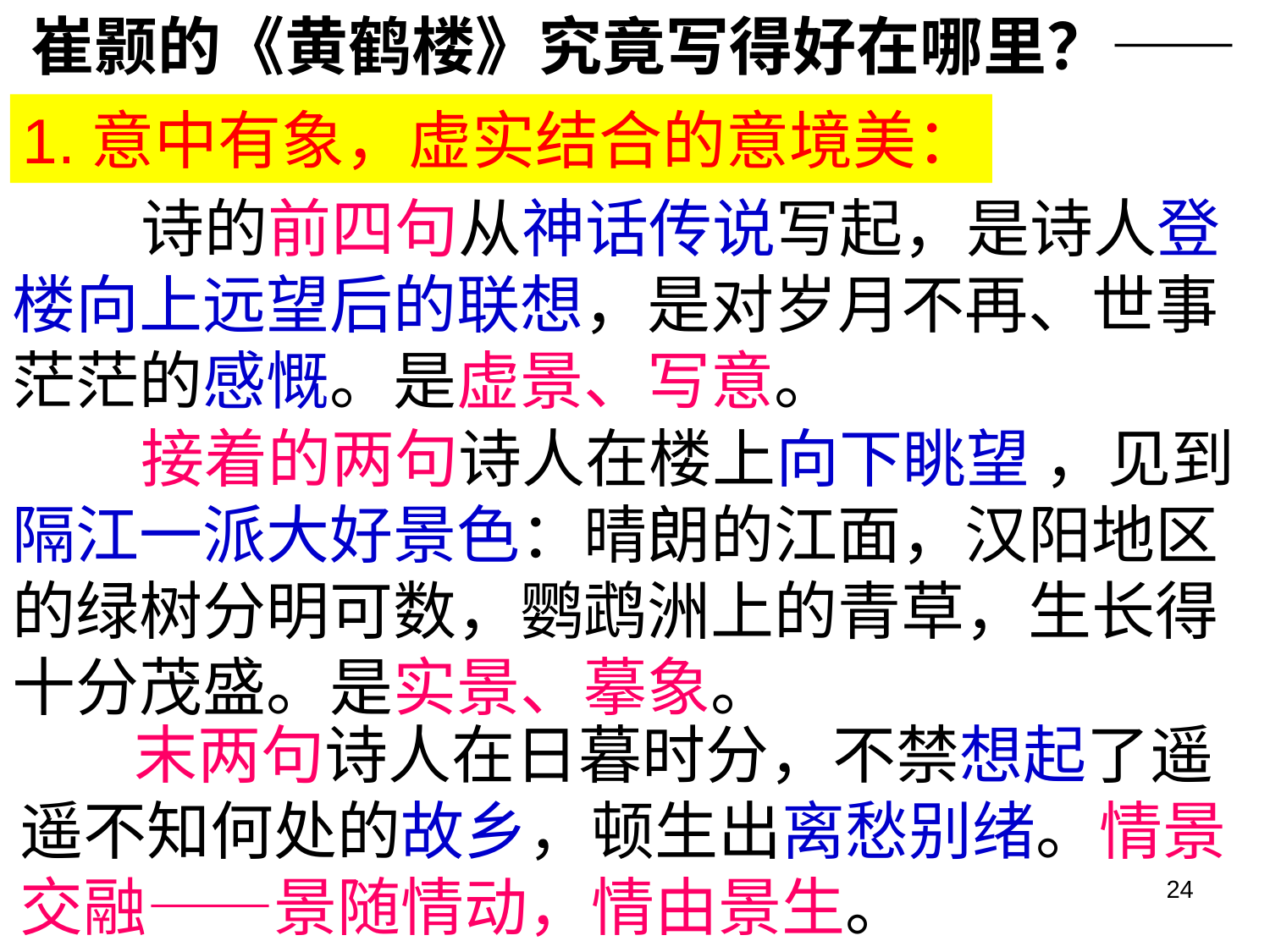

崔颢的《黄鹤楼》究竟写得好在哪里？——
1.意中有象，虚实结合的意境美：
        诗的前四句从神话传说写起，是诗人登楼向上远望后的联想，是对岁月不再、世事茫茫的感慨。是虚景、写意。
        接着的两句诗人在楼上向下眺望 ，见到隔江一派大好景色：晴朗的江面，汉阳地区的绿树分明可数，鹦鹉洲上的青草，生长得十分茂盛。是实景、摹象。
       末两句诗人在日暮时分，不禁想起了遥遥不知何处的故乡，顿生出离愁别绪。情景交融——景随情动，情由景生。
24